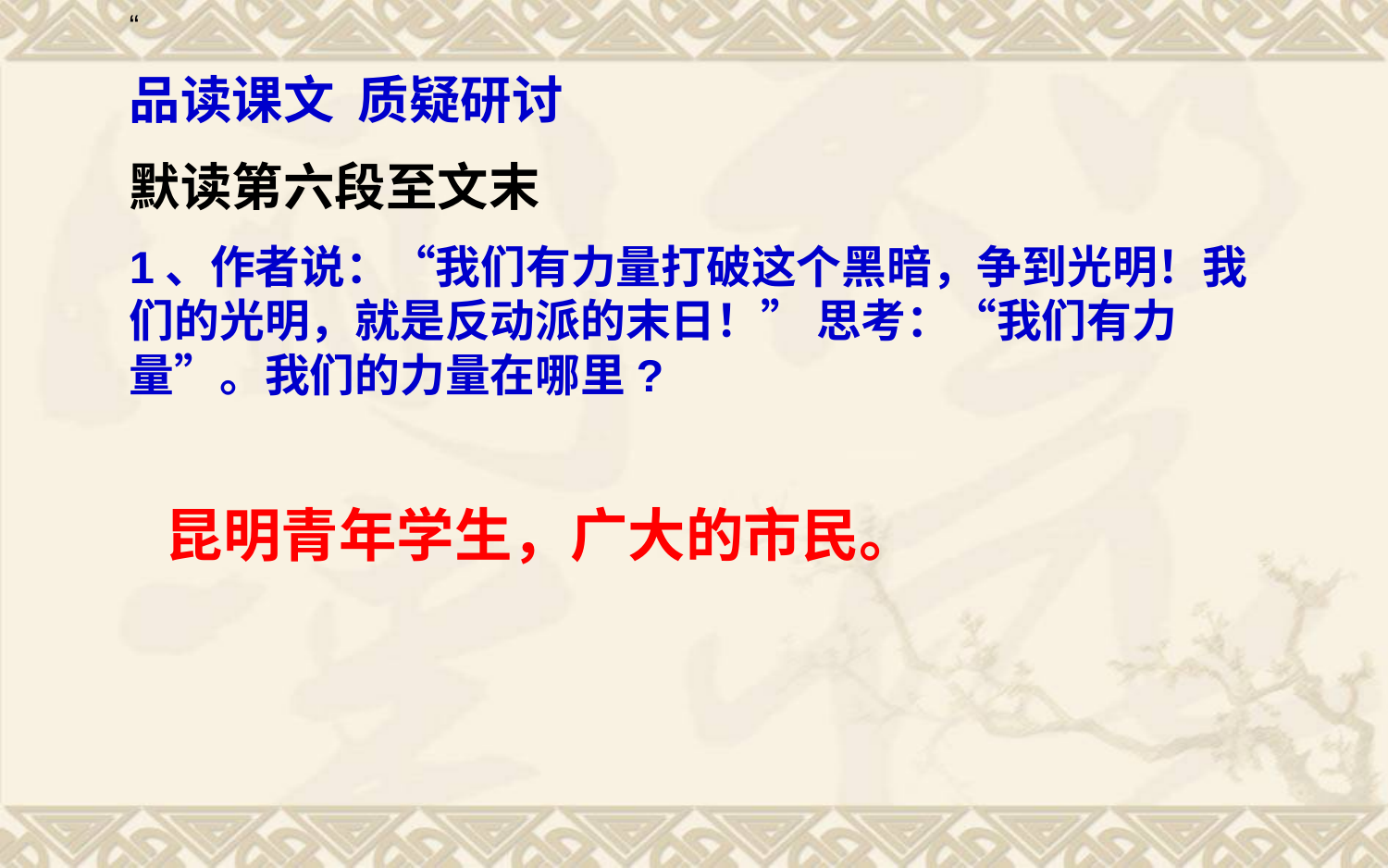

“
品读课文  质疑研讨
默读第六段至文末
1、作者说：“我们有力量打破这个黑暗，争到光明！我们的光明，就是反动派的末日！” 思考：“我们有力量”。我们的力量在哪里?

#

昆明青年学生，广大的市民。